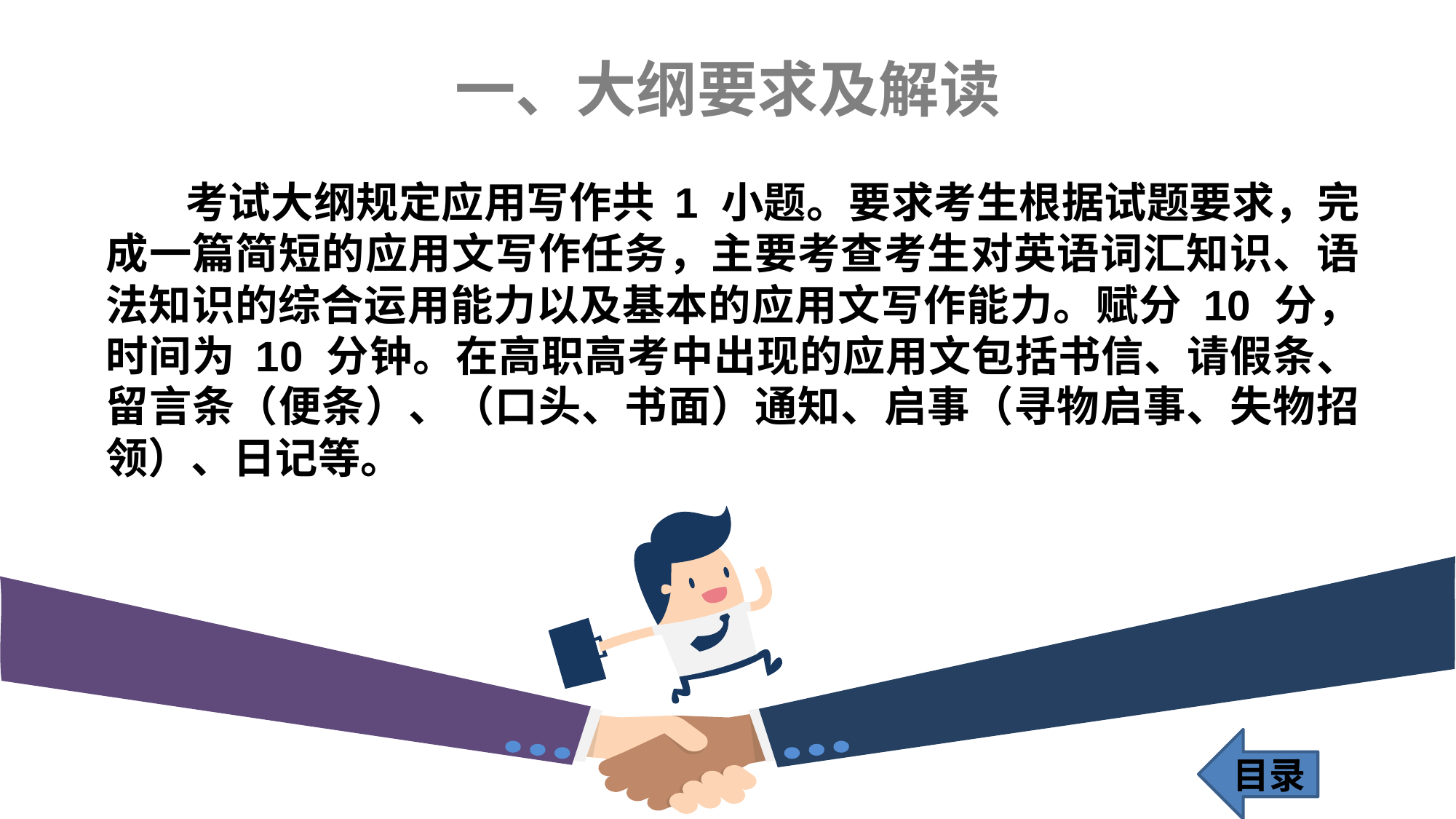

一、大纲要求及解读
       考试大纲规定应用写作共 1 小题。要求考生根据试题要求，完成一篇简短的应用文写作任务，主要考查考生对英语词汇知识、语法知识的综合运用能力以及基本的应用文写作能力。赋分 10 分，时间为 10 分钟。在高职高考中出现的应用文包括书信、请假条、留言条（便条）、（口头、书面）通知、启事（寻物启事、失物招领）、日记等。

目录